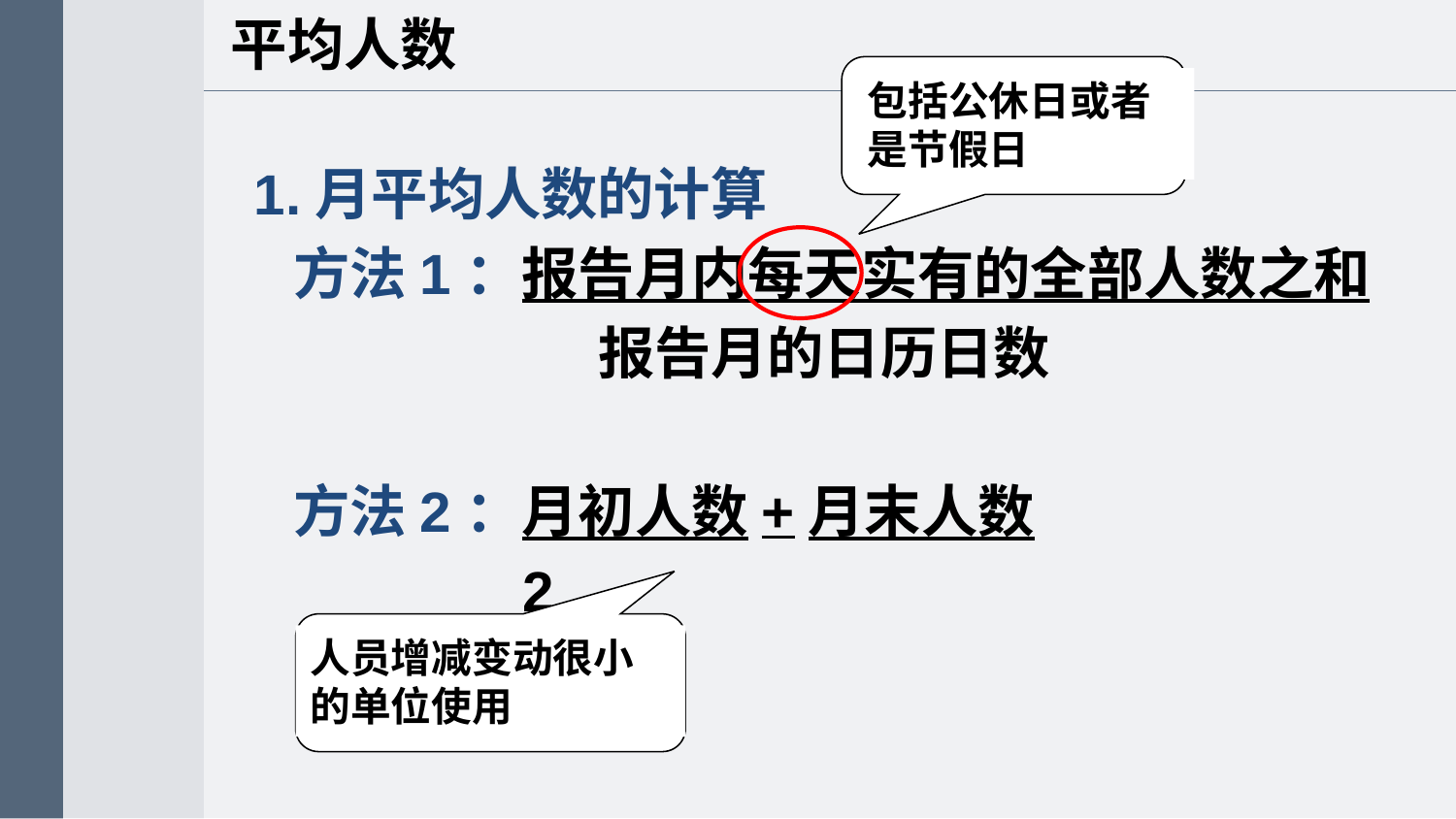

平均人数

包括公休日或者是节假日
1.月平均人数的计算
  方法1：报告月内每天实有的全部人数之和
报告月的日历日数

  方法2：月初人数+月末人数
                 2

人员增减变动很小的单位使用